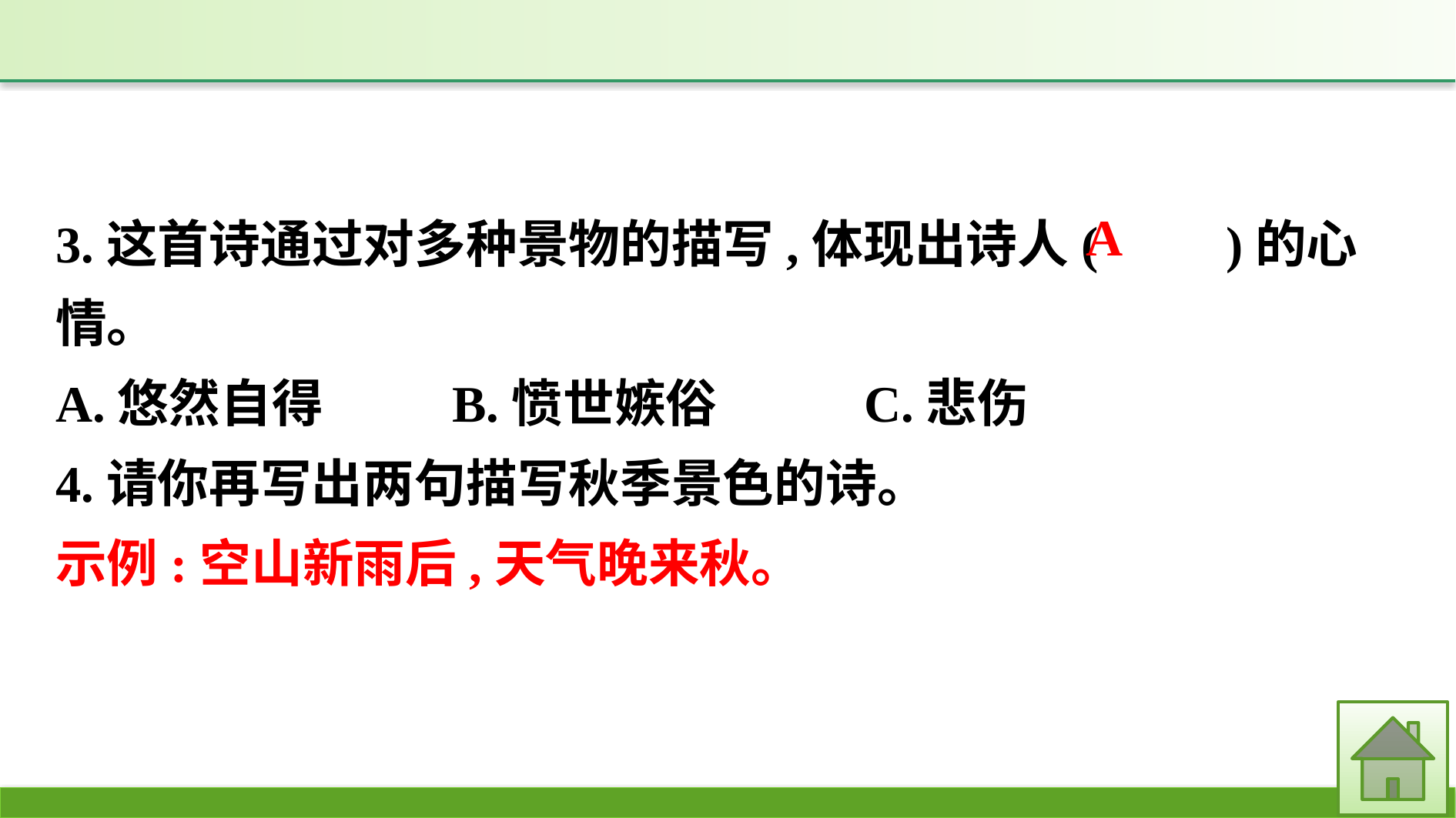

3.这首诗通过对多种景物的描写,体现出诗人(　　)的心情。
A.悠然自得		B.愤世嫉俗		C.悲伤
4.请你再写出两句描写秋季景色的诗。
示例:空山新雨后,天气晚来秋。
A